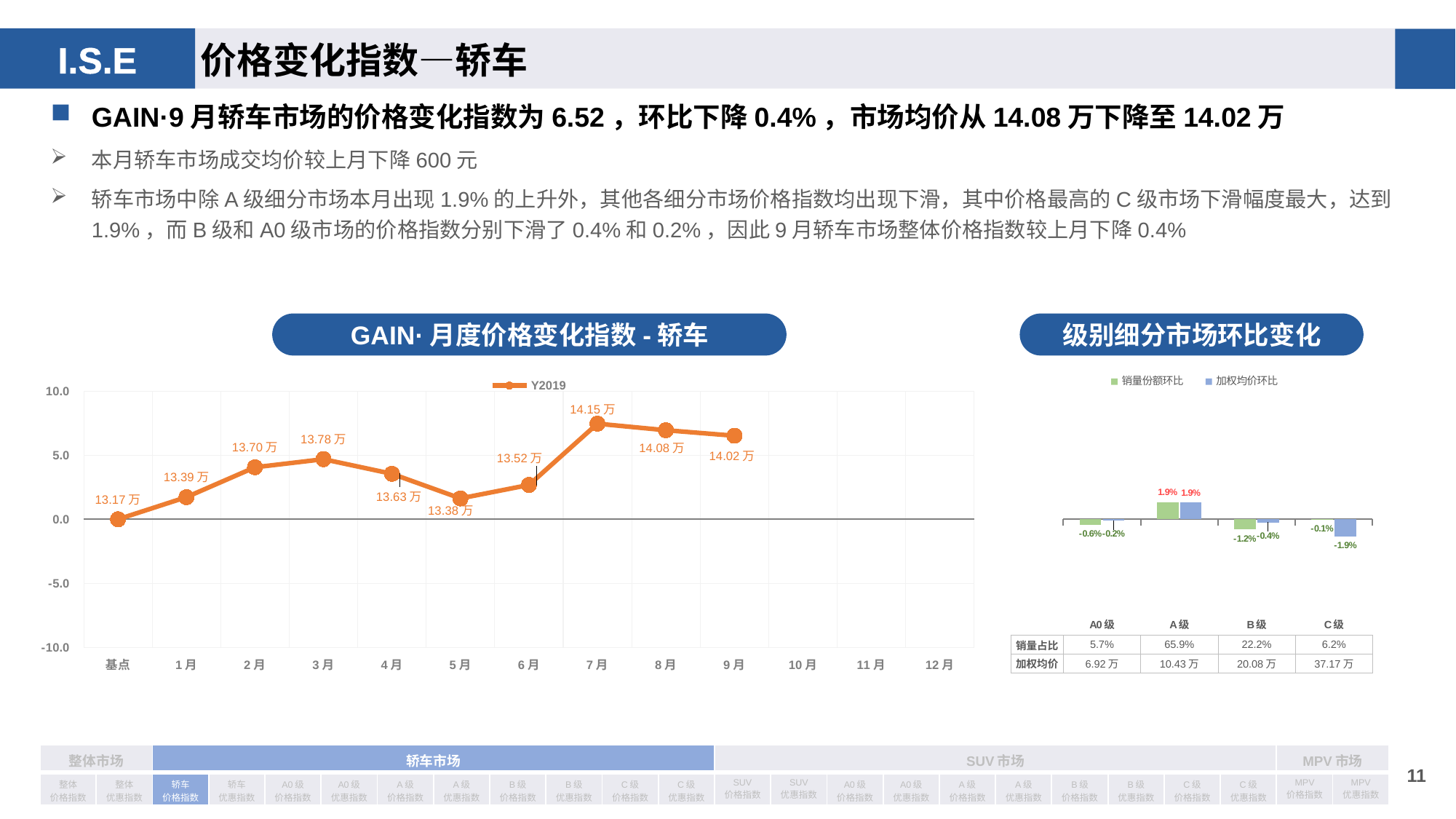

价格变化指数—轿车
GAIN·9月轿车市场的价格变化指数为6.52，环比下降0.4%，市场均价从14.08万下降至14.02万
本月轿车市场成交均价较上月下降600元
轿车市场中除A级细分市场本月出现1.9%的上升外，其他各细分市场价格指数均出现下滑，其中价格最高的C级市场下滑幅度最大，达到1.9%，而B级和A0级市场的价格指数分别下滑了0.4%和0.2%，因此9月轿车市场整体价格指数较上月下降0.4%
GAIN·月度价格变化指数-轿车

级别细分市场环比变化

### Chart

| Category | Y2019 |
|---|---|
| 基点 | 0.0 |
| 1月 | 1.73 |
| 2月 | 4.06 |
| 3月 | 4.69 |
| 4月 | 3.55 |
| 5月 | 1.63 |
| 6月 | 2.68 |
| 7月 | 7.46 |
| 8月 | 6.95 |
| 9月 | 6.52 |
| 10月 | None |
| 11月 | None |
| 12月 | None |

### Chart

| Category | 销量份额环比 | 加权均价环比 |
|---|---|---|
| A0级 | -0.0063 | -0.001596451780892405 |
| A级 | 0.0189 | 0.018567712738192244 |
| B级 | -0.0117 | -0.003851200011749878 |
| C级 | -0.0008 | -0.019494575364608746 |
| 销量占比 | 5.7% | 65.9% | 22.2% | 6.2% |
| --- | --- | --- | --- | --- |
| 加权均价 | 6.92万 | 10.43万 | 20.08万 | 37.17万 |
| 整体市场 |  | 轿车市场 |  |  |  |  |  |  |  |  |  | SUV市场 |  |  |  |  |  |  |  |  |  | MPV市场 |  |
| --- | --- | --- | --- | --- | --- | --- | --- | --- | --- | --- | --- | --- | --- | --- | --- | --- | --- | --- | --- | --- | --- | --- | --- |
| 整体 价格指数 | 整体 优惠指数 | 轿车 价格指数 | 轿车 优惠指数 | A0级 价格指数 | A0级 优惠指数 | A级 价格指数 | A级 优惠指数 | B级 价格指数 | B级 优惠指数 | C级 价格指数 | C级 优惠指数 | SUV 价格指数 | SUV 优惠指数 | A0级 价格指数 | A0级 优惠指数 | A级 价格指数 | A级 优惠指数 | B级 价格指数 | B级 优惠指数 | C级 价格指数 | C级 优惠指数 | MPV 价格指数 | MPV 优惠指数 |
11